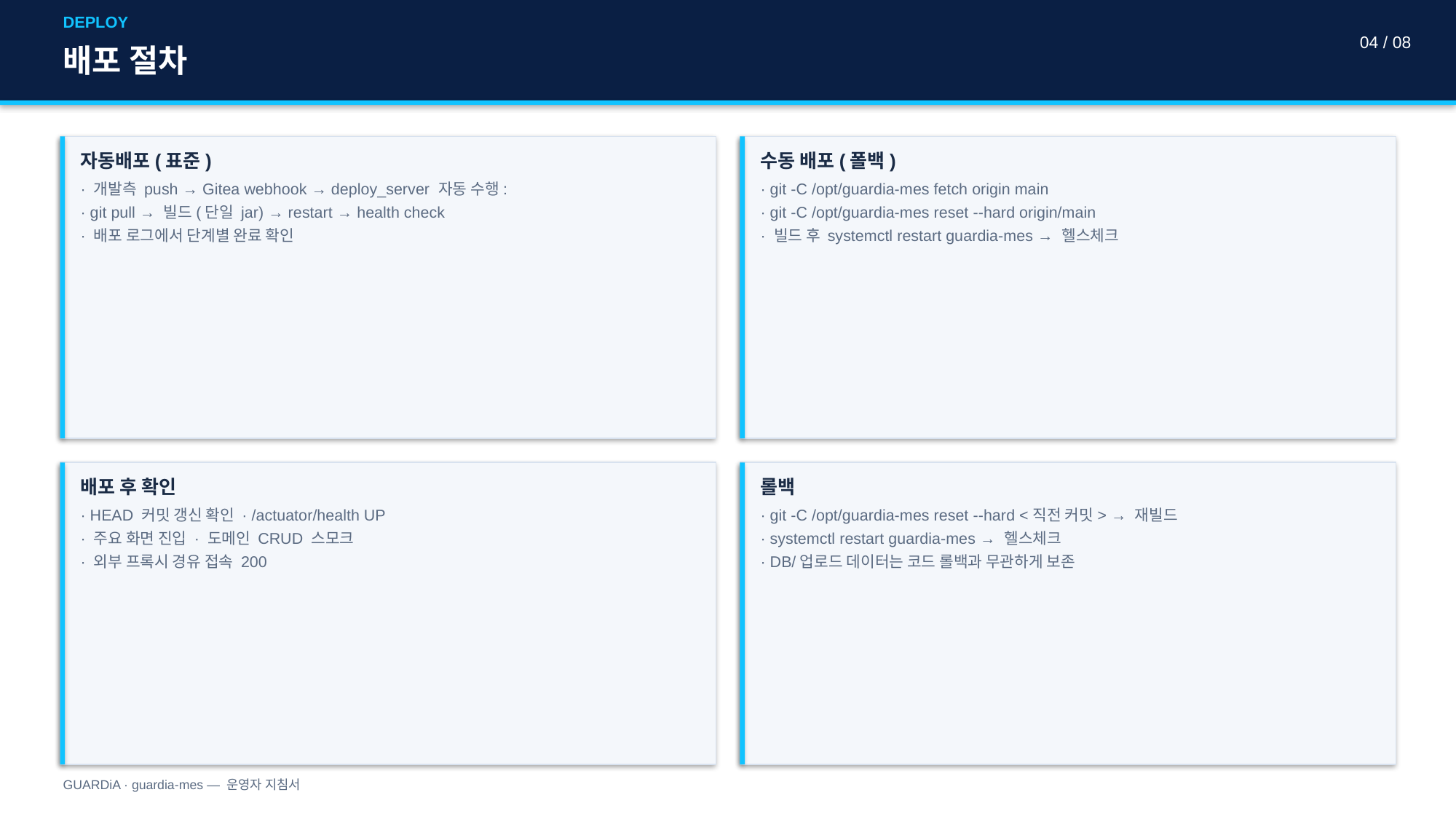

DEPLOY
04 / 08
배포 절차

자동배포(표준)
· 개발측 push → Gitea webhook → deploy_server 자동 수행:
· git pull → 빌드(단일 jar) → restart → health check
· 배포 로그에서 단계별 완료 확인
수동 배포(폴백)
· git -C /opt/guardia-mes fetch origin main
· git -C /opt/guardia-mes reset --hard origin/main
· 빌드 후 systemctl restart guardia-mes → 헬스체크

배포 후 확인
· HEAD 커밋 갱신 확인 · /actuator/health UP
· 주요 화면 진입 · 도메인 CRUD 스모크
· 외부 프록시 경유 접속 200
롤백
· git -C /opt/guardia-mes reset --hard <직전 커밋> → 재빌드
· systemctl restart guardia-mes → 헬스체크
· DB/업로드 데이터는 코드 롤백과 무관하게 보존
GUARDiA · guardia-mes — 운영자 지침서